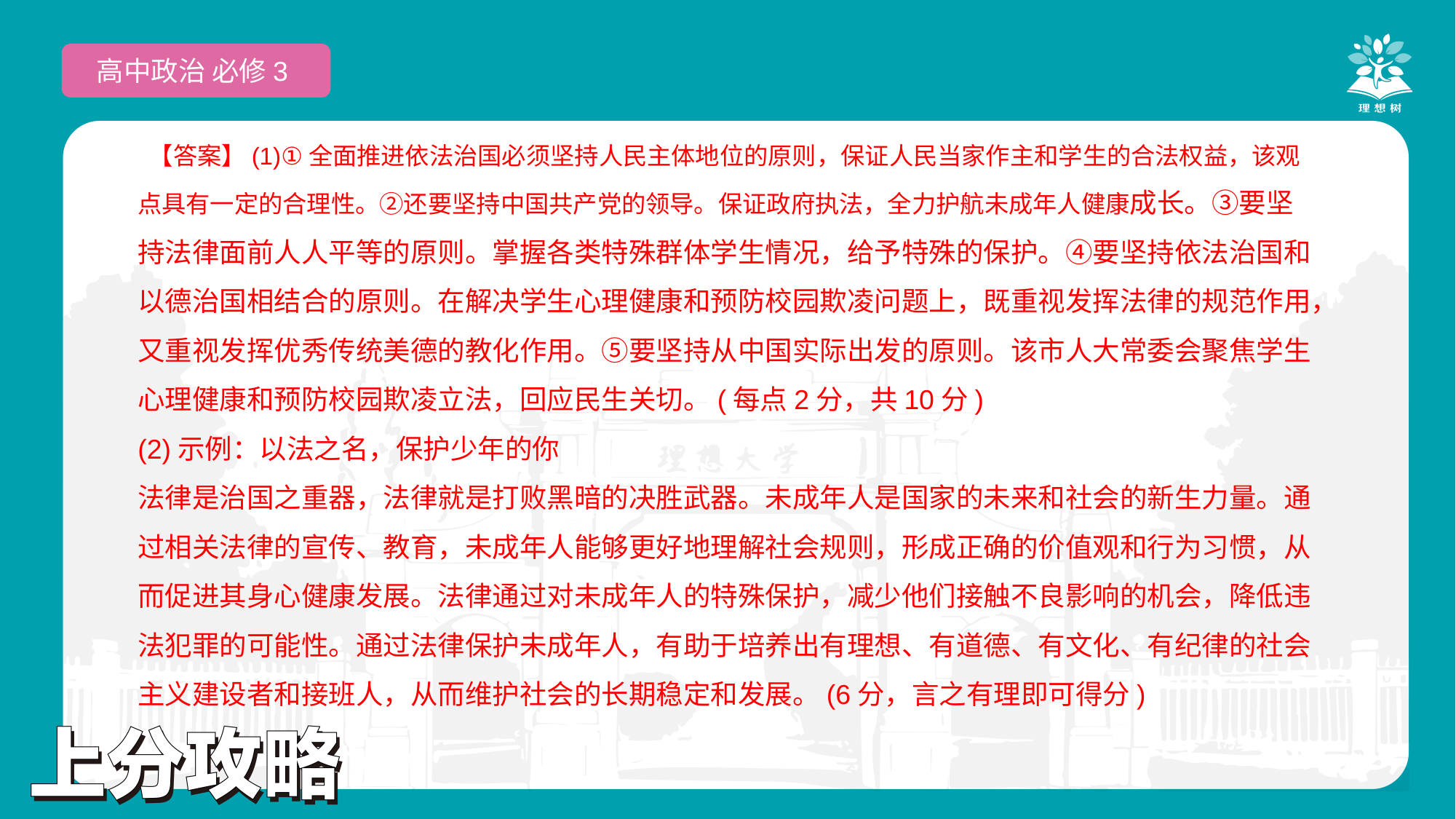

高中政治 必修3
 【答案】(1)①全面推进依法治国必须坚持人民主体地位的原则，保证人民当家作主和学生的合法权益，该观点具有一定的合理性。②还要坚持中国共产党的领导。保证政府执法，全力护航未成年人健康成长。③要坚持法律面前人人平等的原则。掌握各类特殊群体学生情况，给予特殊的保护。④要坚持依法治国和以德治国相结合的原则。在解决学生心理健康和预防校园欺凌问题上，既重视发挥法律的规范作用，又重视发挥优秀传统美德的教化作用。⑤要坚持从中国实际出发的原则。该市人大常委会聚焦学生心理健康和预防校园欺凌立法，回应民生关切。(每点2分，共10分)
(2)示例：以法之名，保护少年的你
法律是治国之重器，法律就是打败黑暗的决胜武器。未成年人是国家的未来和社会的新生力量。通过相关法律的宣传、教育，未成年人能够更好地理解社会规则，形成正确的价值观和行为习惯，从而促进其身心健康发展。法律通过对未成年人的特殊保护，减少他们接触不良影响的机会，降低违法犯罪的可能性。通过法律保护未成年人，有助于培养出有理想、有道德、有文化、有纪律的社会主义建设者和接班人，从而维护社会的长期稳定和发展。(6分，言之有理即可得分)